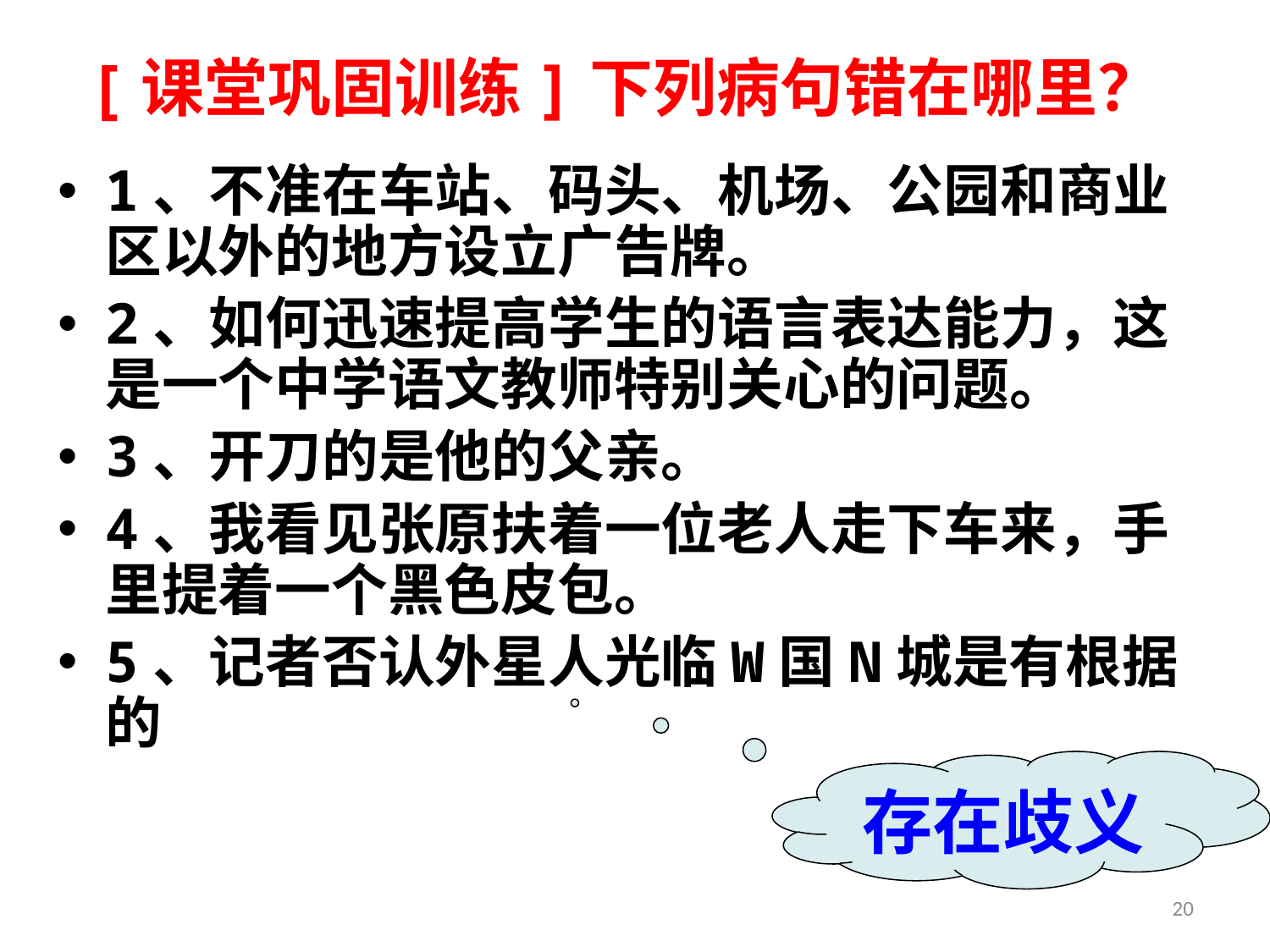

# [课堂巩固训练]下列病句错在哪里？
1、不准在车站、码头、机场、公园和商业区以外的地方设立广告牌。
2、如何迅速提高学生的语言表达能力，这是一个中学语文教师特别关心的问题。
3、开刀的是他的父亲。
4、我看见张原扶着一位老人走下车来，手里提着一个黑色皮包。
5、记者否认外星人光临W国N城是有根据的
存在歧义
20